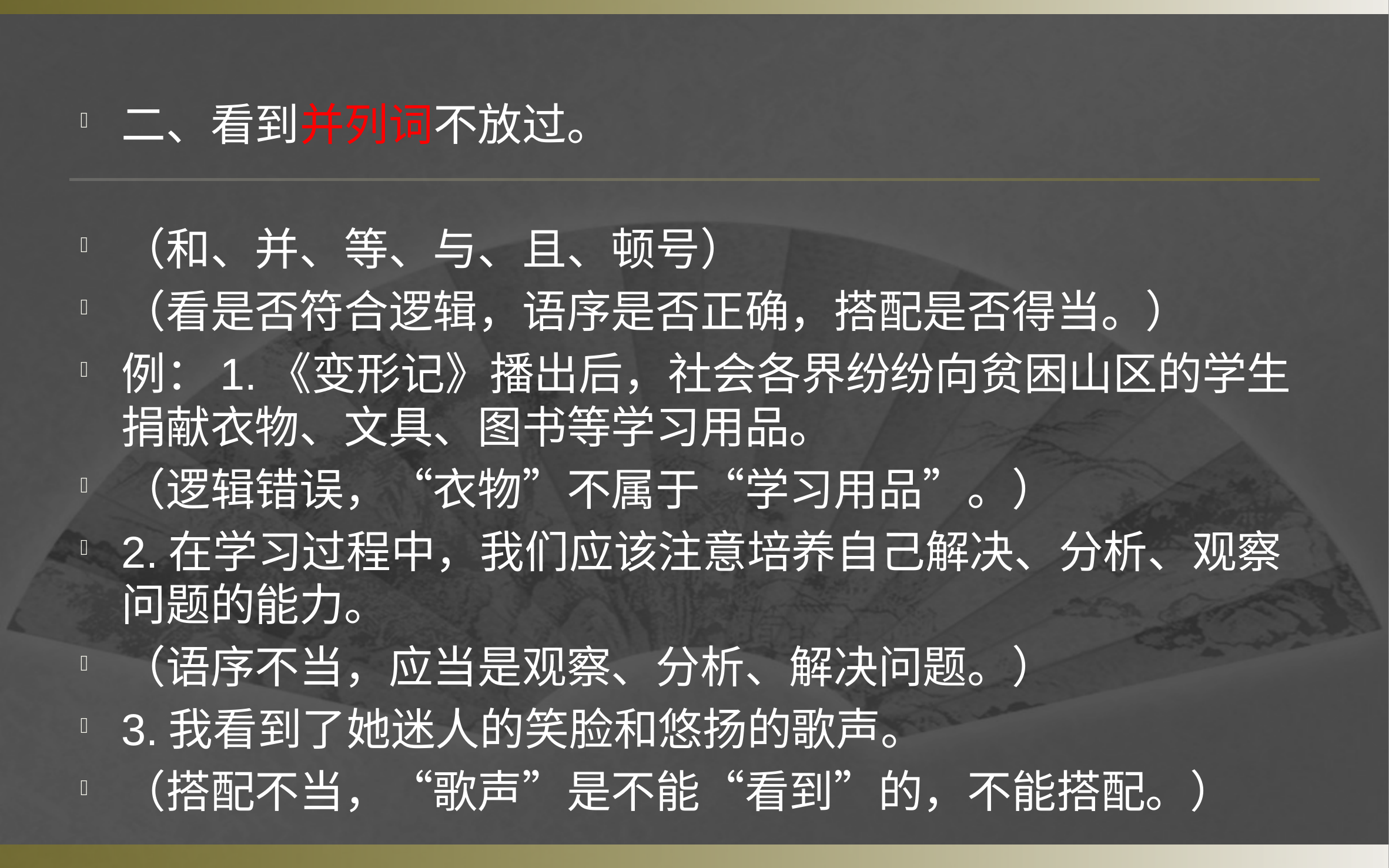

二、看到并列词不放过。

（和、并、等、与、且、顿号）
（看是否符合逻辑，语序是否正确，搭配是否得当。）
例：1.《变形记》播出后，社会各界纷纷向贫困山区的学生捐献衣物、文具、图书等学习用品。
（逻辑错误，“衣物”不属于“学习用品”。）
2.在学习过程中，我们应该注意培养自己解决、分析、观察问题的能力。
（语序不当，应当是观察、分析、解决问题。）
3.我看到了她迷人的笑脸和悠扬的歌声。
（搭配不当，“歌声”是不能“看到”的，不能搭配。）